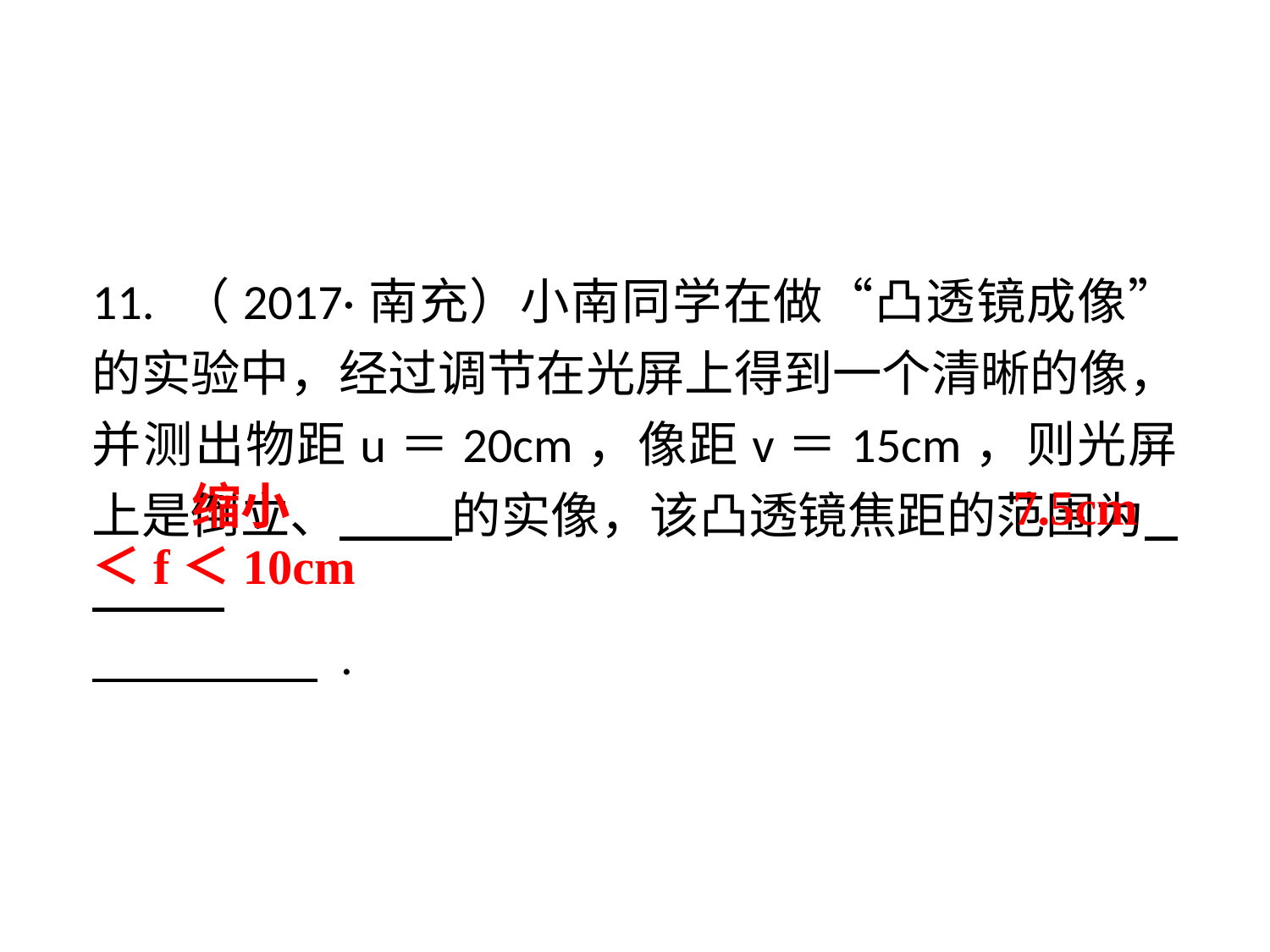

11. （2017·南充）小南同学在做“凸透镜成像”的实验中，经过调节在光屏上得到一个清晰的像，并测出物距u＝20cm，像距v＝15cm，则光屏上是倒立、          的实像，该凸透镜焦距的范围为                .
　                 .
 缩小
                                                                           7.5cm＜f＜10cm